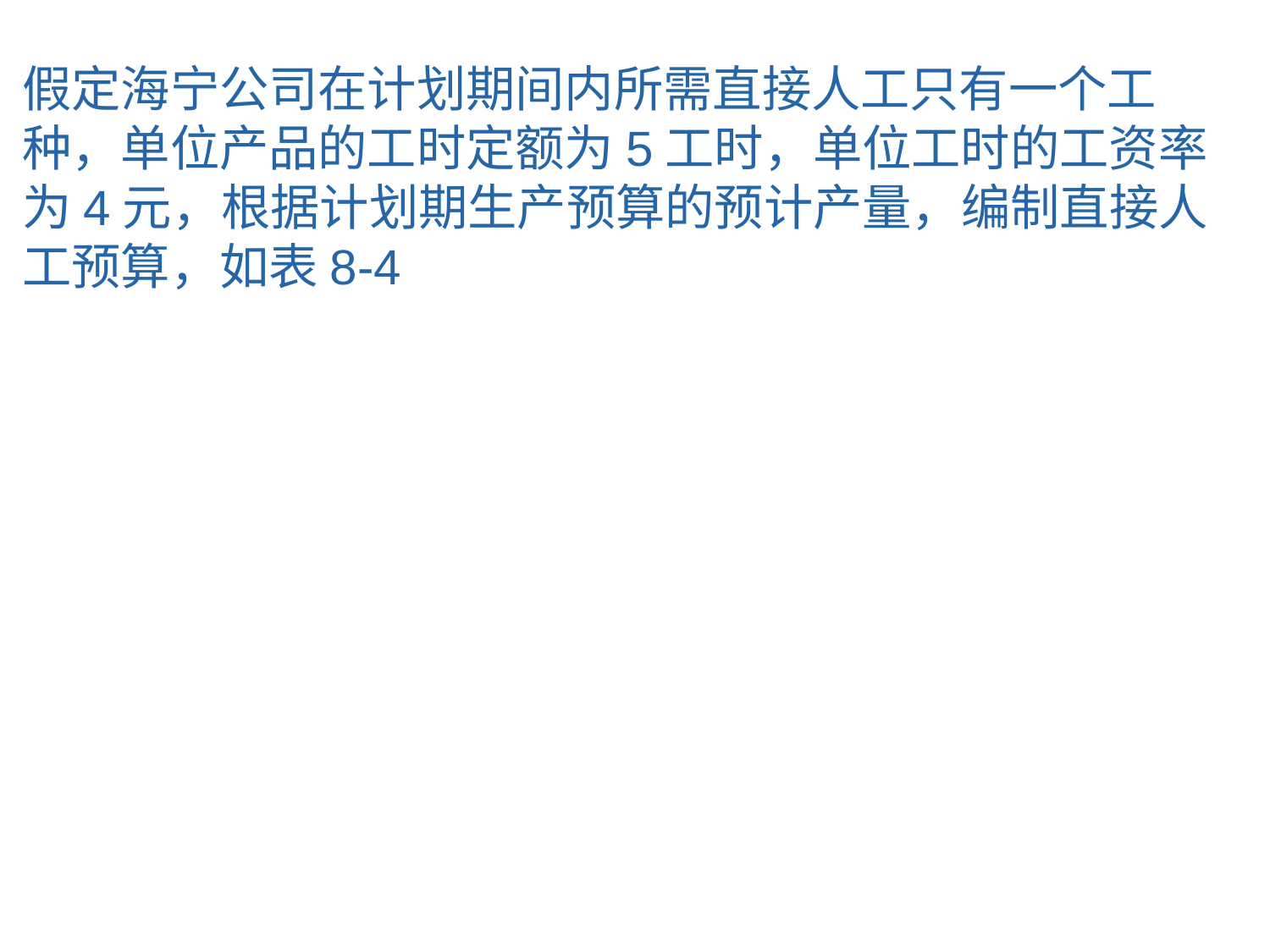

假定海宁公司在计划期间内所需直接人工只有一个工种，单位产品的工时定额为5工时，单位工时的工资率为4元，根据计划期生产预算的预计产量，编制直接人工预算，如表8-4